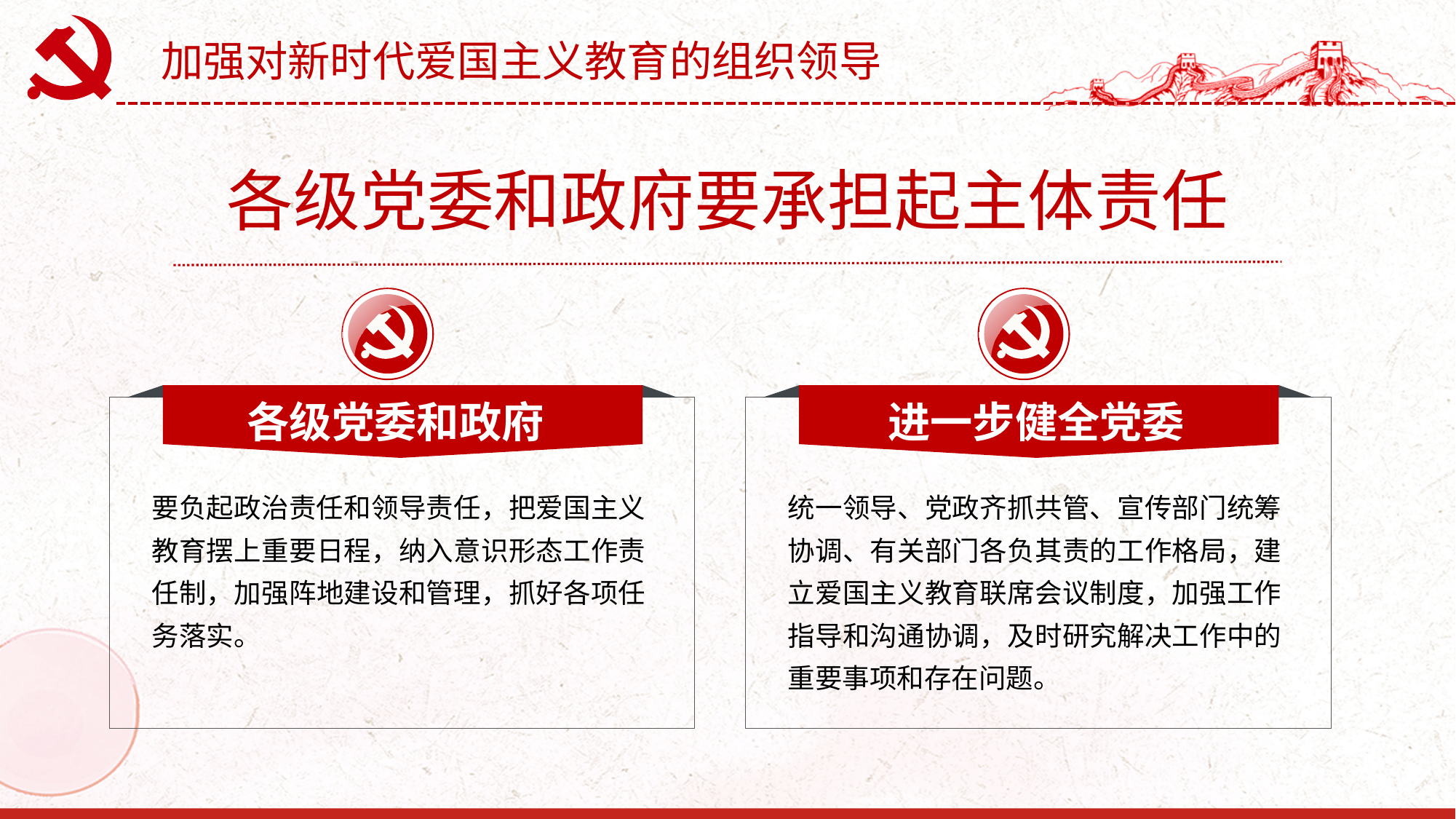

加强对新时代爱国主义教育的组织领导
各级党委和政府要承担起主体责任

各级党委和政府

进一步健全党委

要负起政治责任和领导责任，把爱国主义教育摆上重要日程，纳入意识形态工作责任制，加强阵地建设和管理，抓好各项任务落实。
统一领导、党政齐抓共管、宣传部门统筹协调、有关部门各负其责的工作格局，建立爱国主义教育联席会议制度，加强工作指导和沟通协调，及时研究解决工作中的重要事项和存在问题。